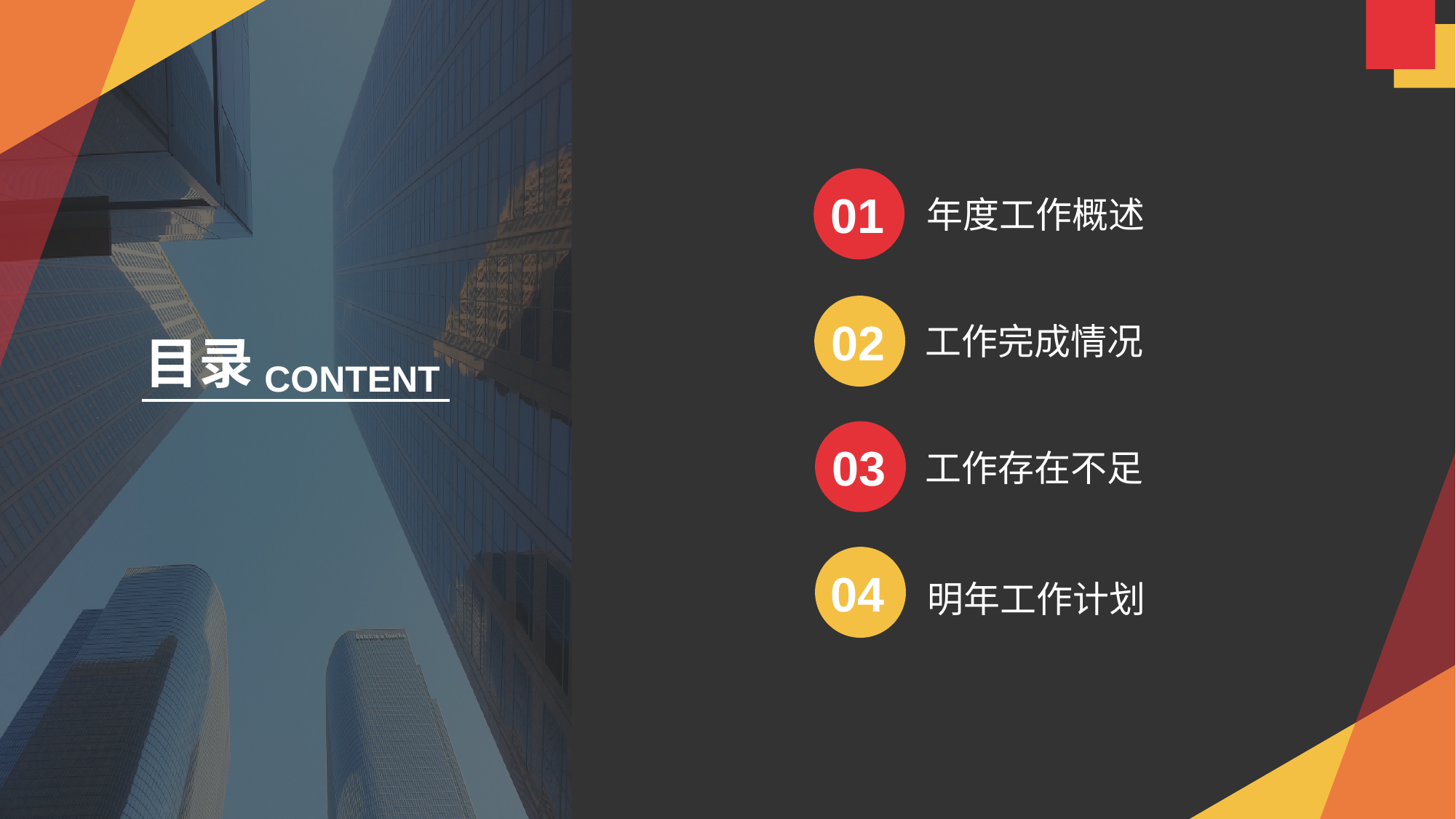

01
   年度工作概述

02
工作完成情况
目录
CONTENT

03
工作存在不足

04
明年工作计划